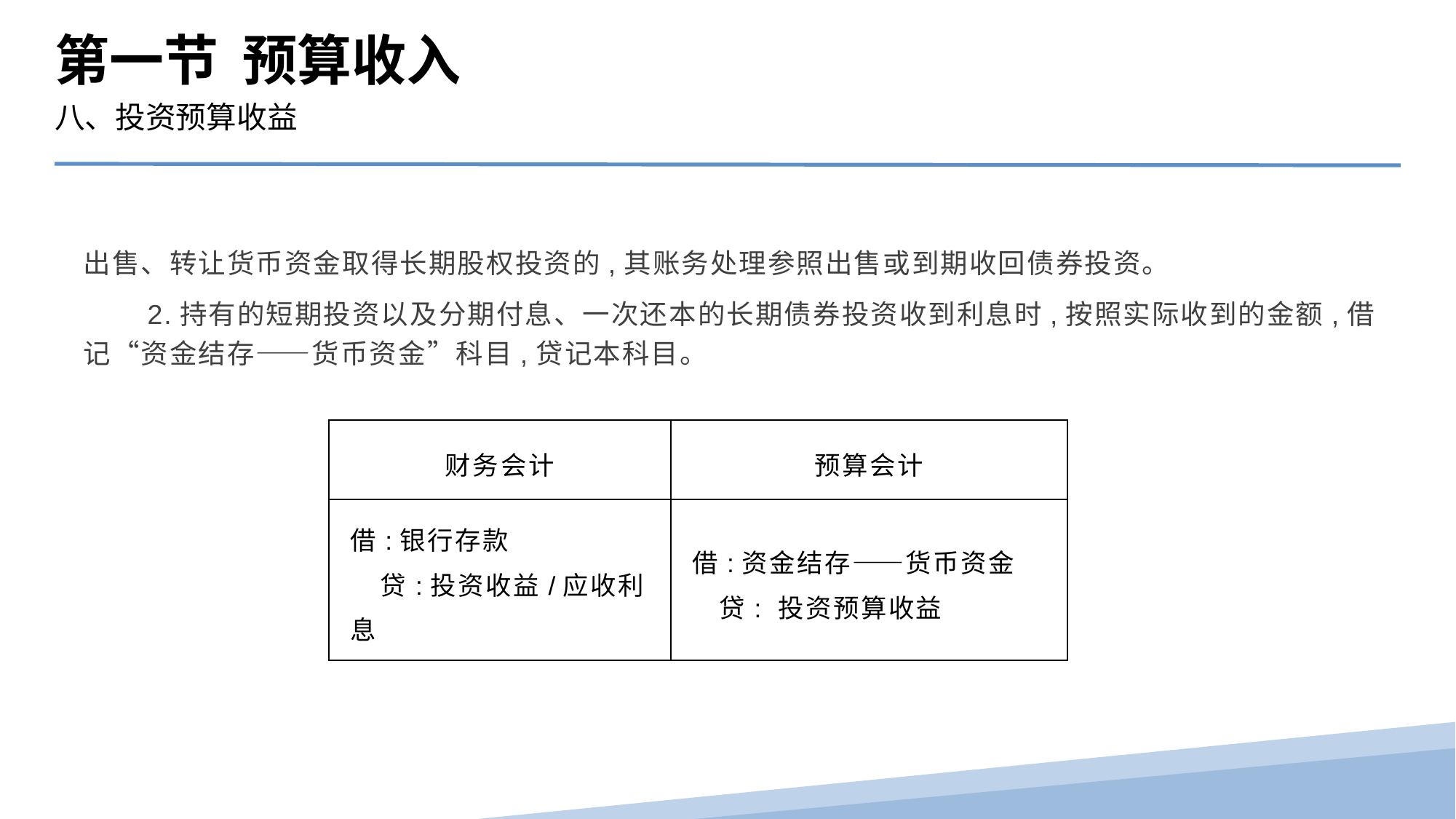

第一节  预算收入
八、投资预算收益
出售、转让货币资金取得长期股权投资的,其账务处理参照出售或到期收回债券投资。
　　2.持有的短期投资以及分期付息、一次还本的长期债券投资收到利息时,按照实际收到的金额,借记“资金结存——货币资金”科目,贷记本科目。
| 财务会计 | 预算会计 |
| --- | --- |
| 借:银行存款 贷:投资收益/应收利息 | 借:资金结存——货币资金 贷: 投资预算收益 |